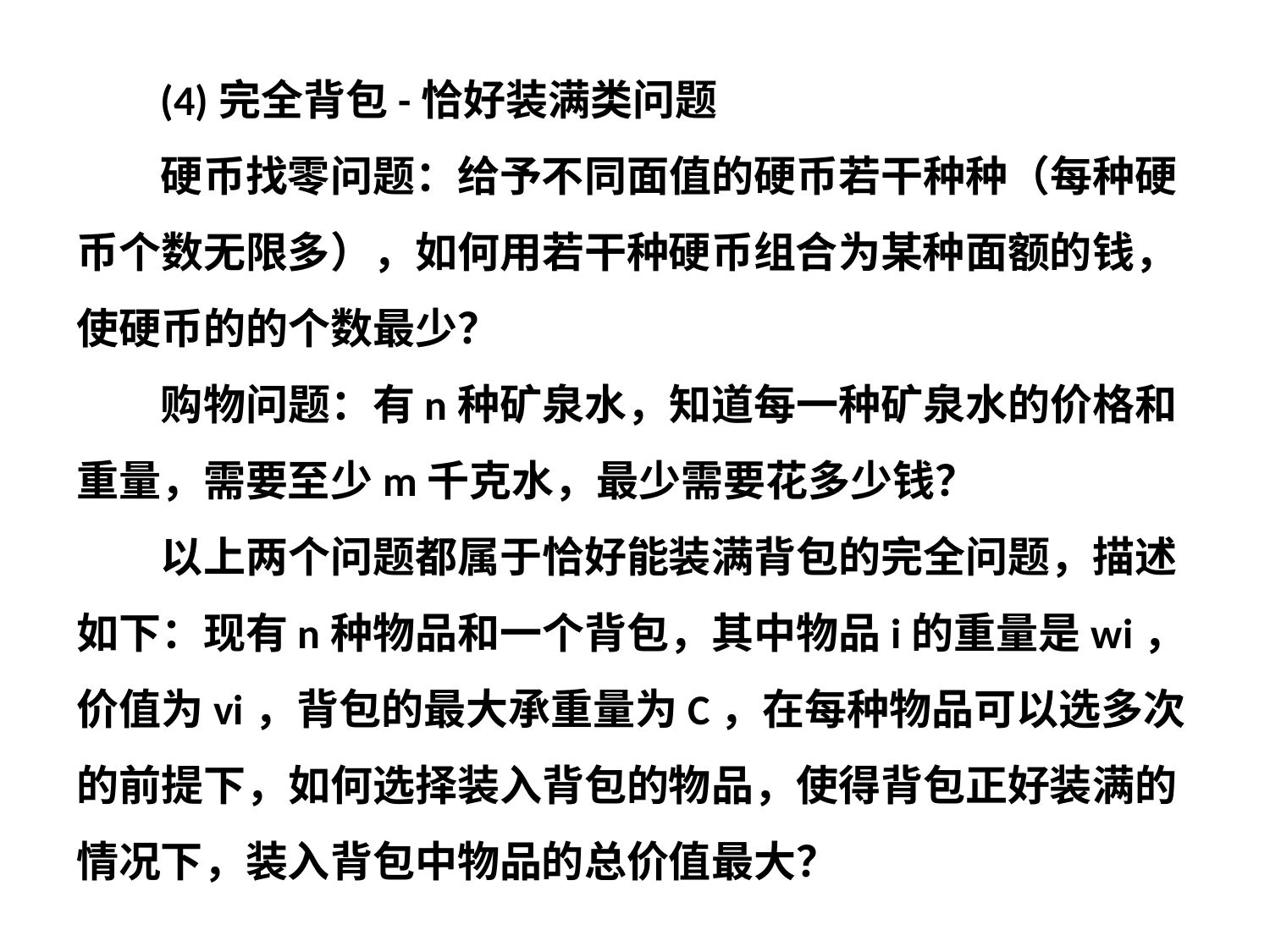

(4)完全背包-恰好装满类问题
硬币找零问题：给予不同面值的硬币若干种种（每种硬币个数无限多），如何用若干种硬币组合为某种面额的钱，使硬币的的个数最少？
购物问题：有n种矿泉水，知道每一种矿泉水的价格和重量，需要至少m千克水，最少需要花多少钱？
以上两个问题都属于恰好能装满背包的完全问题，描述如下：现有n种物品和一个背包，其中物品i的重量是wi，价值为vi，背包的最大承重量为C，在每种物品可以选多次的前提下，如何选择装入背包的物品，使得背包正好装满的情况下，装入背包中物品的总价值最大？